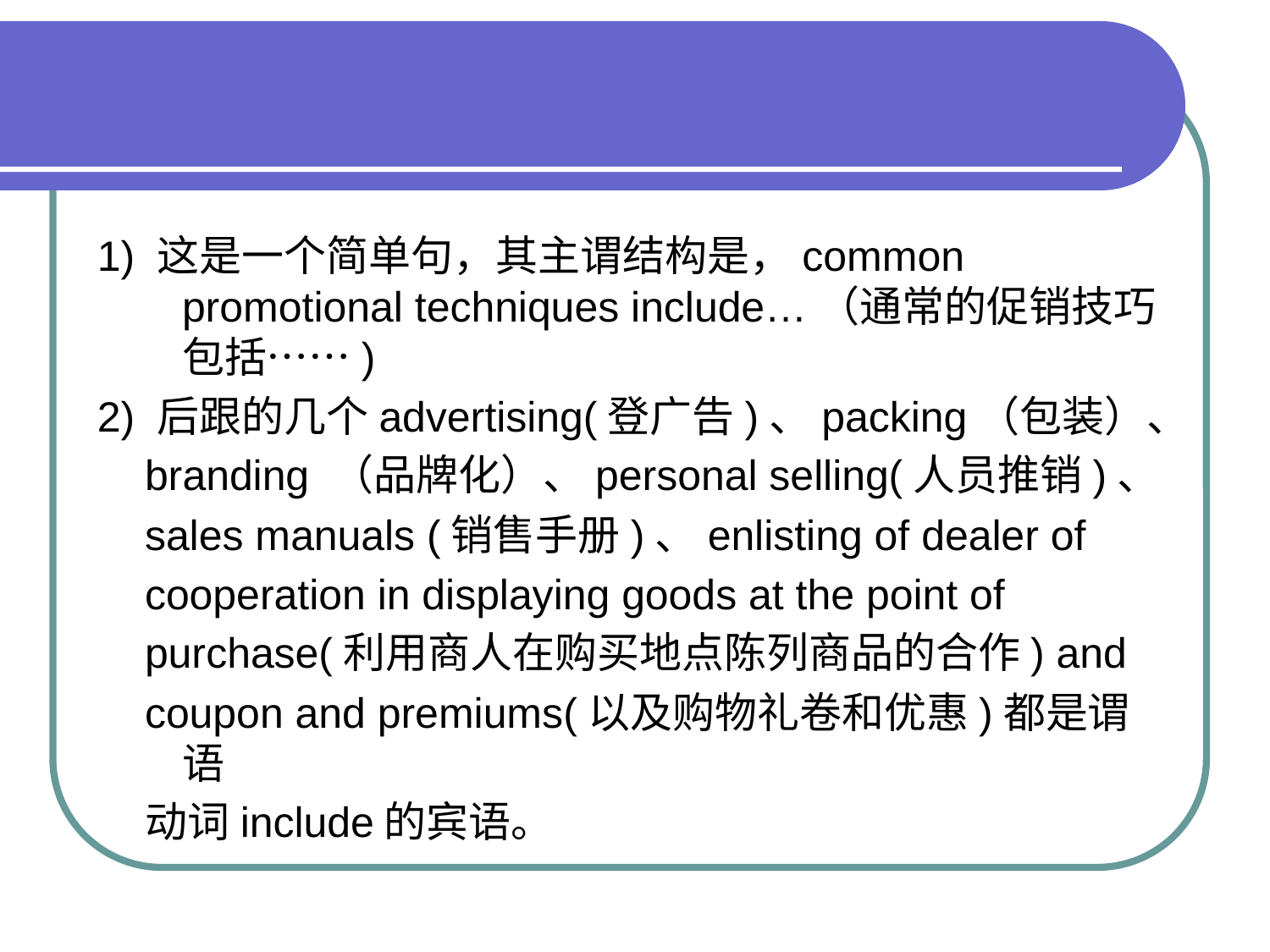

#
1) 这是一个简单句，其主谓结构是，common promotional techniques include…（通常的促销技巧包括……)
2) 后跟的几个advertising(登广告)、packing（包装）、
    branding （品牌化）、personal selling(人员推销)、
    sales manuals (销售手册)、enlisting of dealer of
    cooperation in displaying goods at the point of
    purchase(利用商人在购买地点陈列商品的合作) and
    coupon and premiums(以及购物礼卷和优惠)都是谓语
    动词include的宾语。